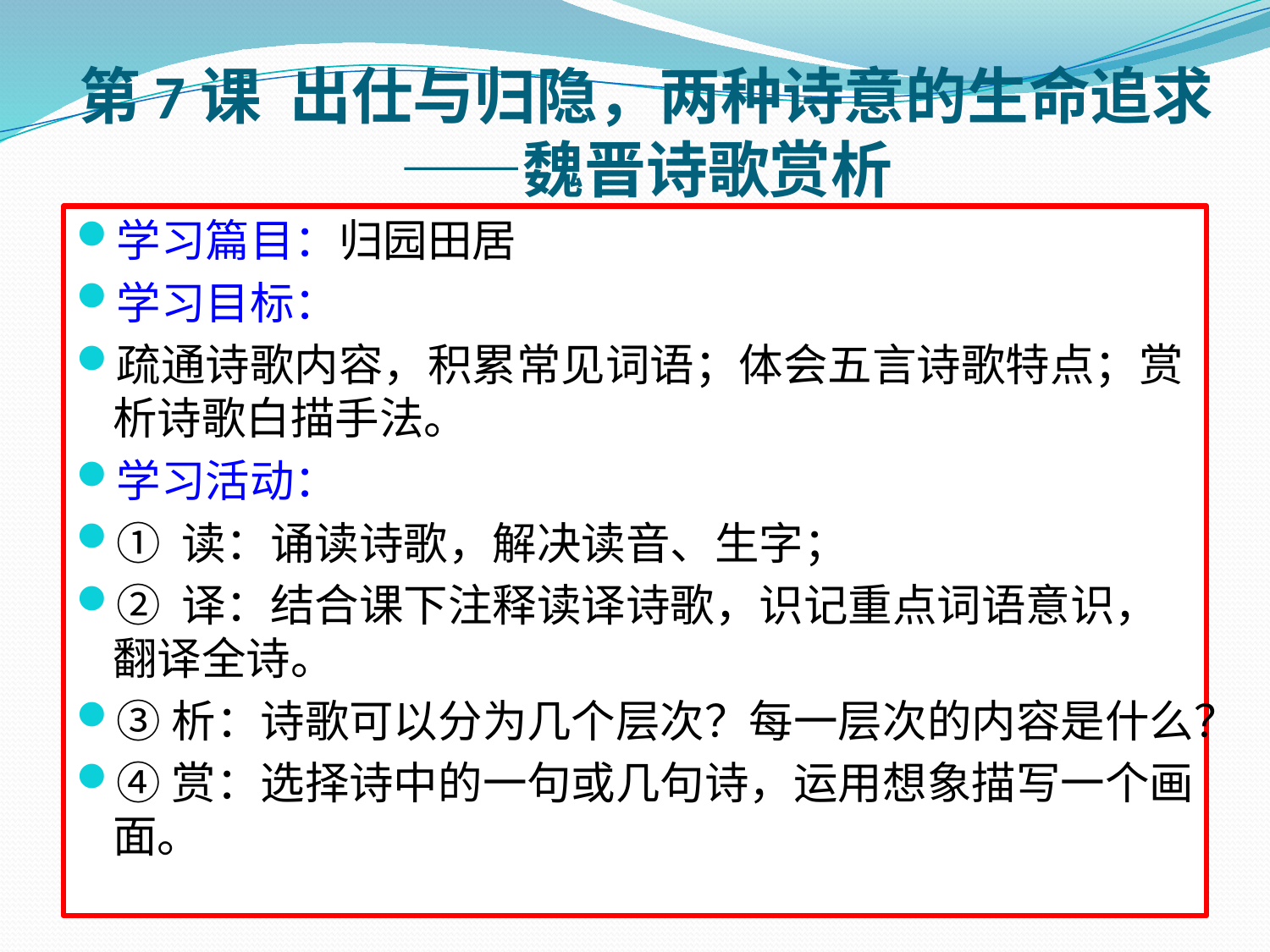

# 第7课  出仕与归隐，两种诗意的生命追求 ——魏晋诗歌赏析
学习篇目：归园田居
学习目标：
疏通诗歌内容，积累常见词语；体会五言诗歌特点；赏析诗歌白描手法。
学习活动：
① 读：诵读诗歌，解决读音、生字；
② 译：结合课下注释读译诗歌，识记重点词语意识，翻译全诗。
③析：诗歌可以分为几个层次？每一层次的内容是什么？
④赏：选择诗中的一句或几句诗，运用想象描写一个画面。